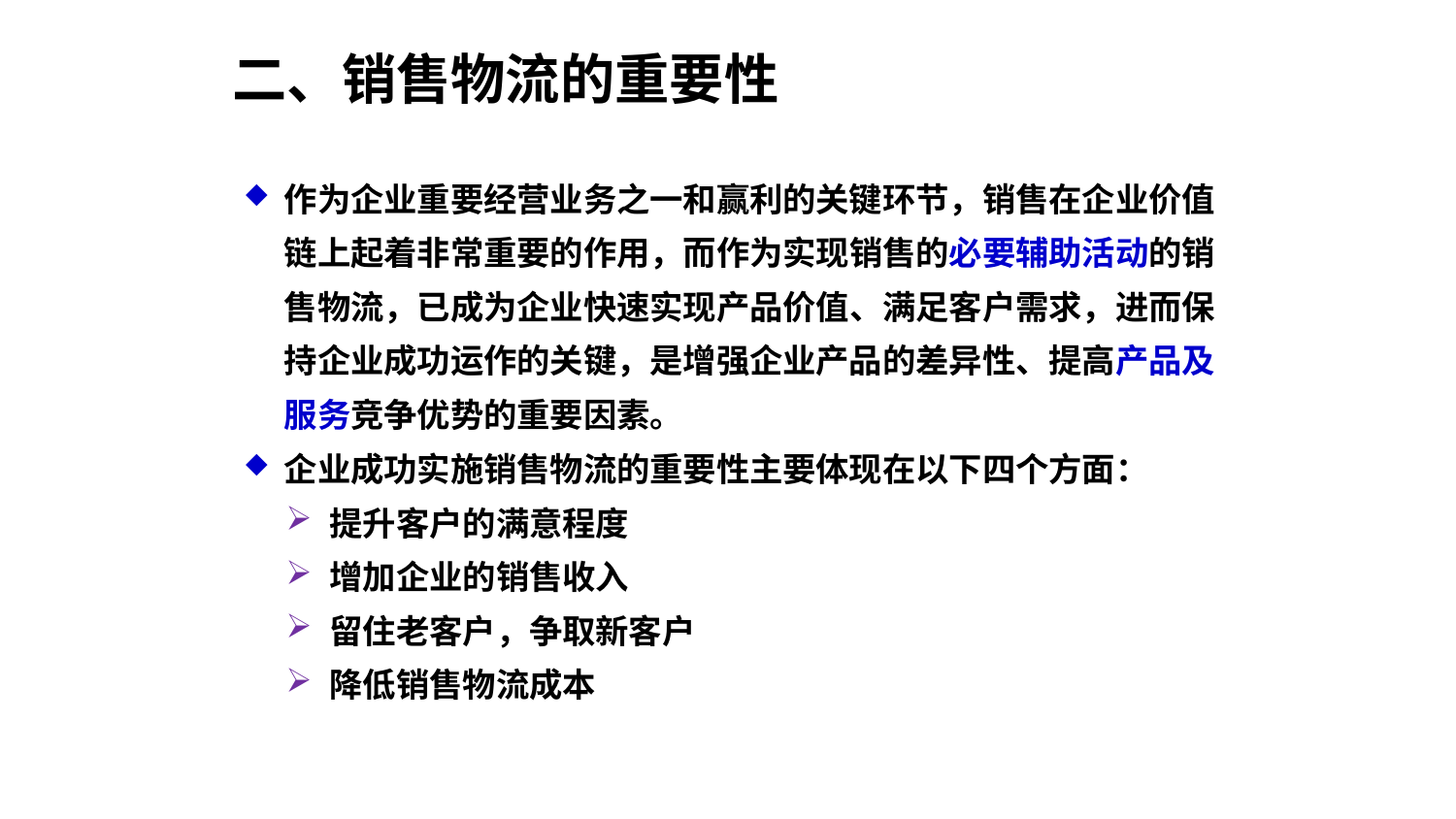

# 二、销售物流的重要性
作为企业重要经营业务之一和赢利的关键环节，销售在企业价值链上起着非常重要的作用，而作为实现销售的必要辅助活动的销售物流，已成为企业快速实现产品价值、满足客户需求，进而保持企业成功运作的关键，是增强企业产品的差异性、提高产品及服务竞争优势的重要因素。
企业成功实施销售物流的重要性主要体现在以下四个方面：
提升客户的满意程度
增加企业的销售收入
留住老客户，争取新客户
降低销售物流成本